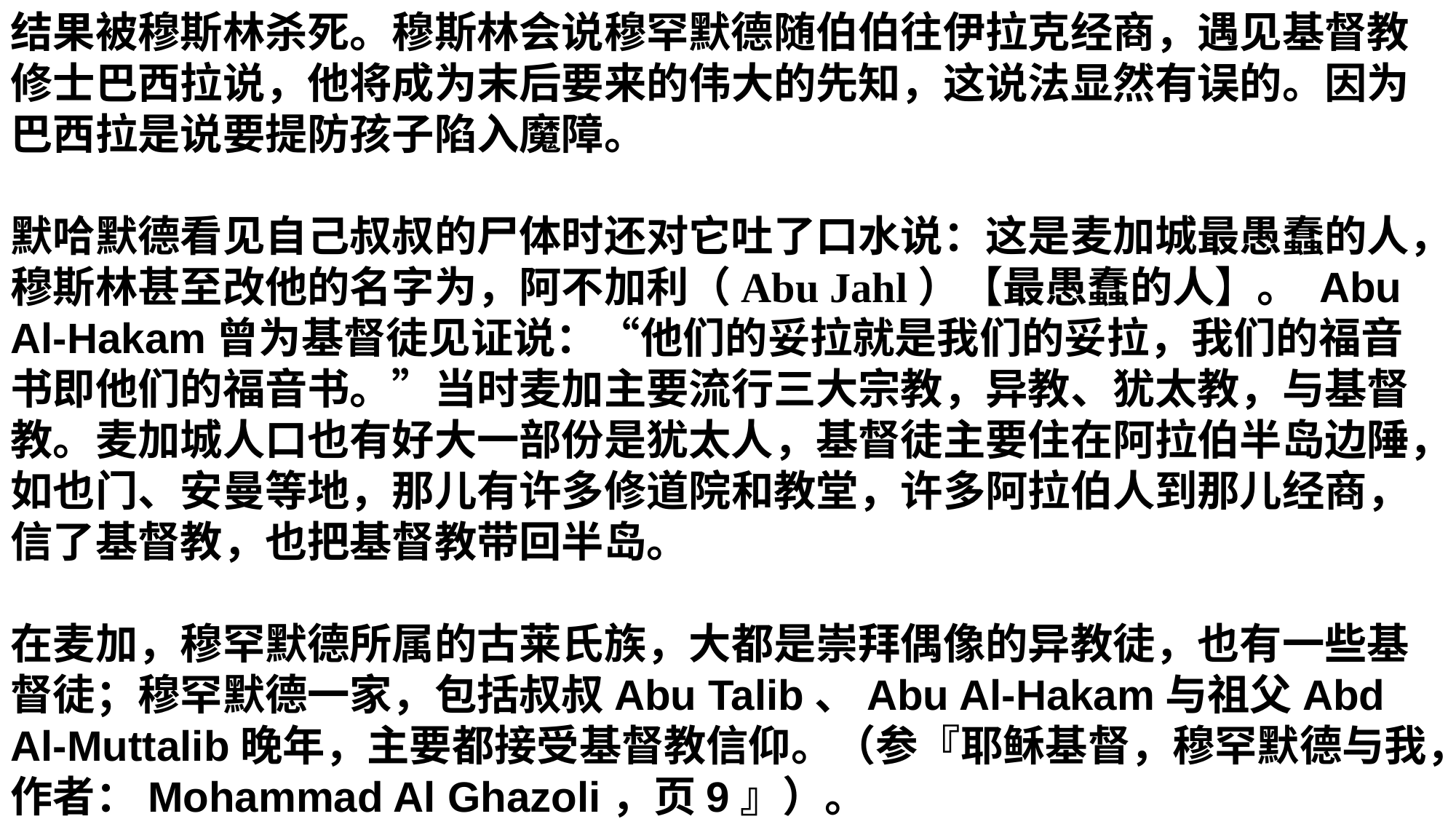

结果被穆斯林杀死。穆斯林会说穆罕默德随伯伯往伊拉克经商，遇见基督教修士巴西拉说，他将成为末后要来的伟大的先知，这说法显然有误的。因为巴西拉是说要提防孩子陷入魔障。

默哈默德看见自己叔叔的尸体时还对它吐了口水说：这是麦加城最愚蠢的人，穆斯林甚至改他的名字为，阿不加利（Abu Jahl）【最愚蠢的人】。 Abu Al-Hakam曾为基督徒见证说：“他们的妥拉就是我们的妥拉，我们的福音书即他们的福音书。”当时麦加主要流行三大宗教，异教、犹太教，与基督教。麦加城人口也有好大一部份是犹太人，基督徒主要住在阿拉伯半岛边陲，如也门、安曼等地，那儿有许多修道院和教堂，许多阿拉伯人到那儿经商，信了基督教，也把基督教带回半岛。

在麦加，穆罕默德所属的古莱氏族，大都是崇拜偶像的异教徒，也有一些基督徒；穆罕默德一家，包括叔叔Abu Talib、Abu Al-Hakam与祖父Abd Al-Muttalib晚年，主要都接受基督教信仰。（参『耶稣基督，穆罕默德与我，作者：Mohammad Al Ghazoli，页9』）。